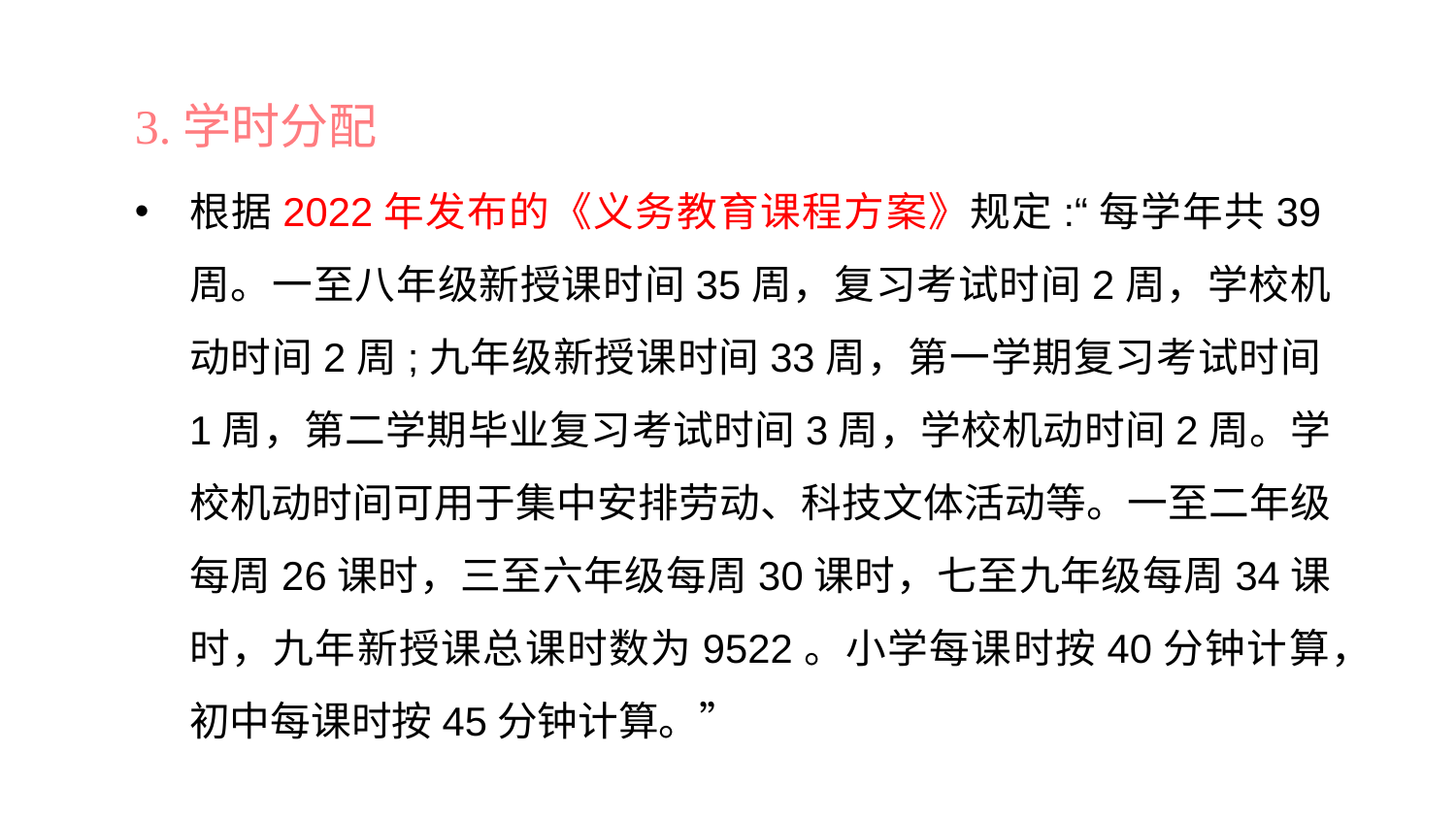

3.学时分配
根据2022年发布的《义务教育课程方案》规定:“每学年共39周。一至八年级新授课时间35周，复习考试时间2周，学校机动时间2周;九年级新授课时间33周，第一学期复习考试时间1周，第二学期毕业复习考试时间3周，学校机动时间2周。学校机动时间可用于集中安排劳动、科技文体活动等。一至二年级每周26课时，三至六年级每周30课时，七至九年级每周34课时，九年新授课总课时数为9522。小学每课时按40分钟计算，初中每课时按45分钟计算。”